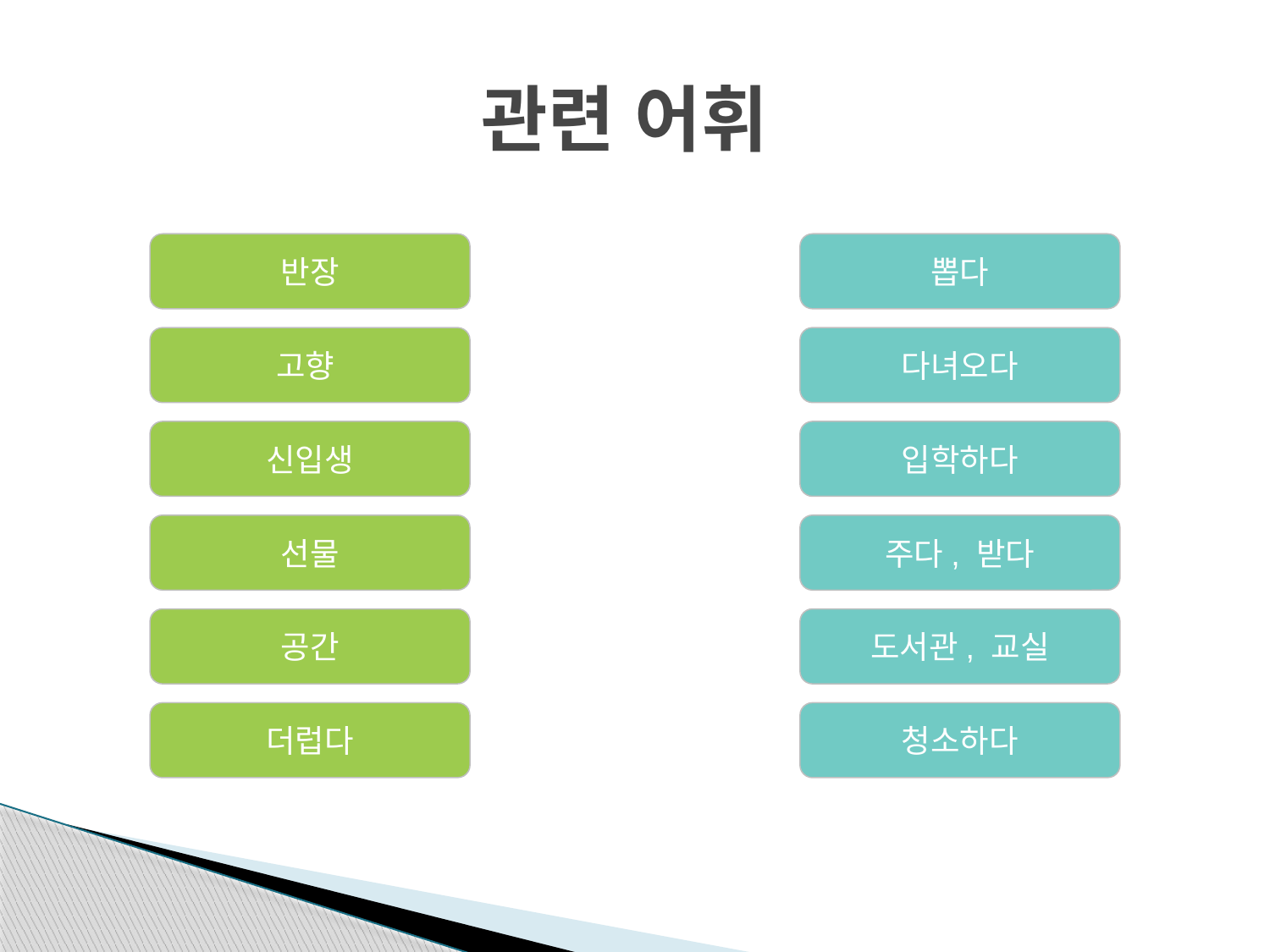

# 관련 어휘

반장
뽑다
고향
다녀오다
신입생
입학하다
선물
주다, 받다
공간
도서관, 교실
더럽다
청소하다